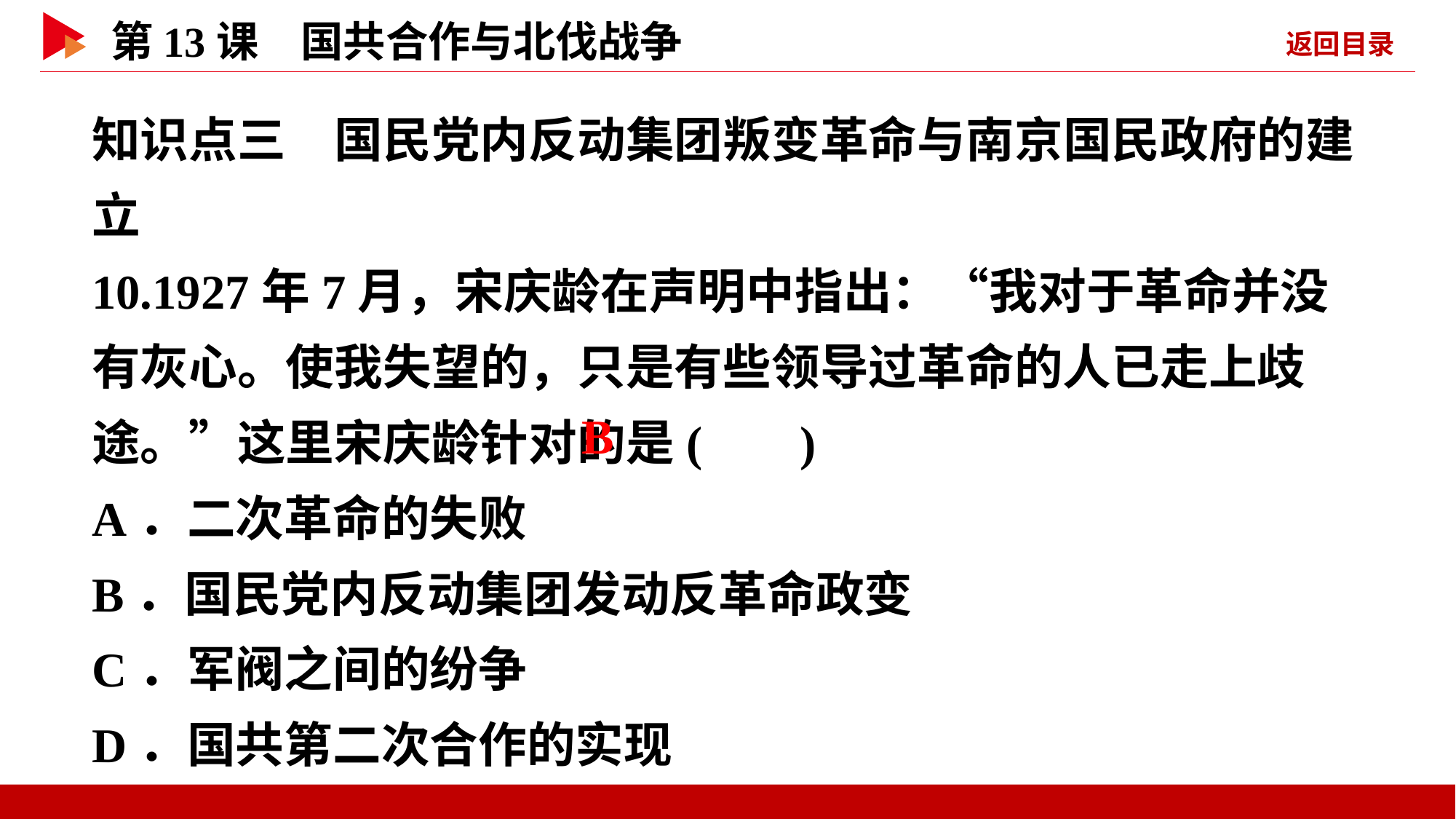

知识点三　国民党内反动集团叛变革命与南京国民政府的建立
10.1927年7月，宋庆龄在声明中指出：“我对于革命并没有灰心。使我失望的，只是有些领导过革命的人已走上歧途。”这里宋庆龄针对的是(        )
A．二次革命的失败
B．国民党内反动集团发动反革命政变
C．军阀之间的纷争
D．国共第二次合作的实现
   B